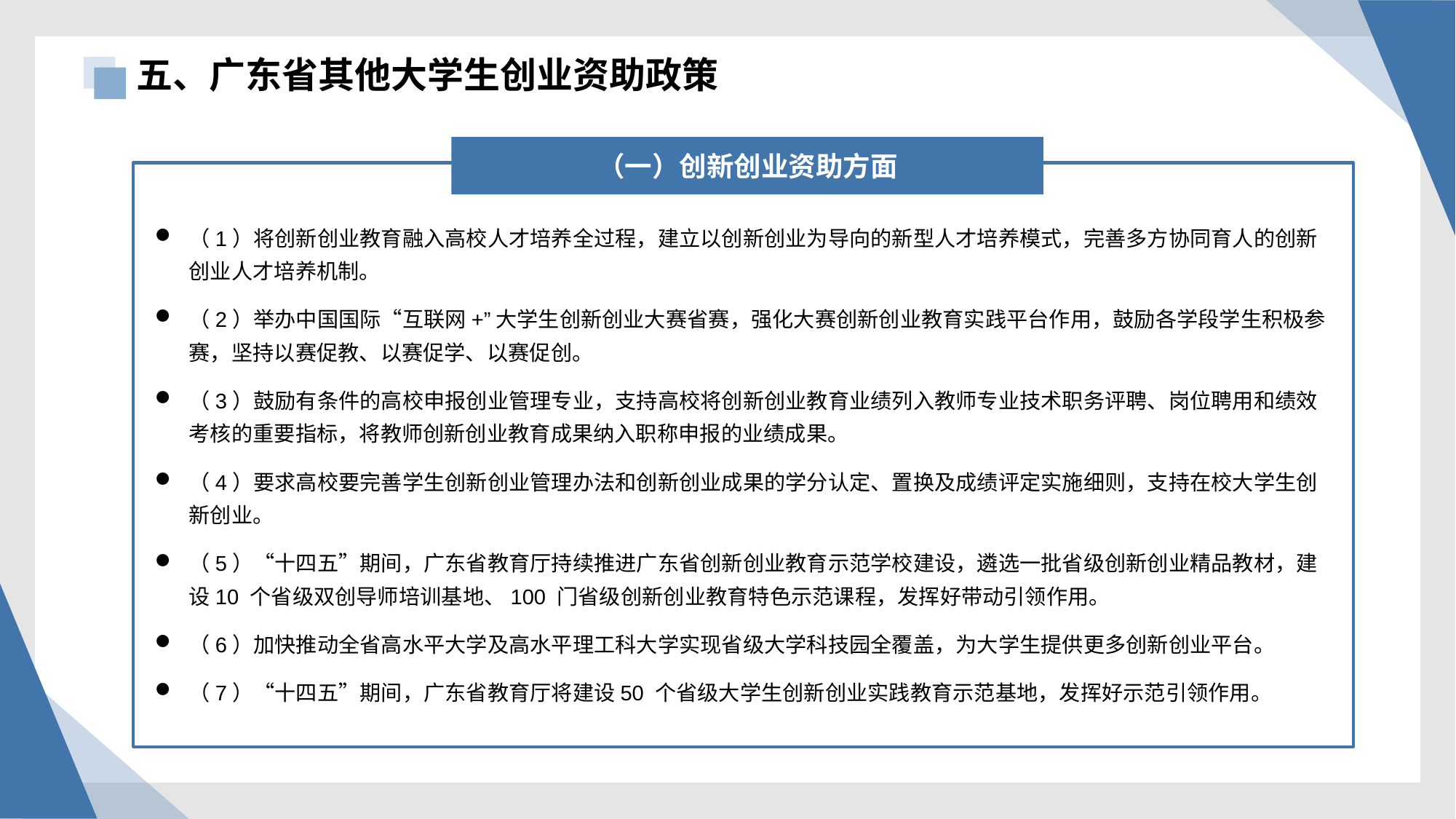

五、广东省其他大学生创业资助政策

（一）创新创业资助方面
（1）将创新创业教育融入高校人才培养全过程，建立以创新创业为导向的新型人才培养模式，完善多方协同育人的创新创业人才培养机制。
（2）举办中国国际“互联网+”大学生创新创业大赛省赛，强化大赛创新创业教育实践平台作用，鼓励各学段学生积极参赛，坚持以赛促教、以赛促学、以赛促创。
（3）鼓励有条件的高校申报创业管理专业，支持高校将创新创业教育业绩列入教师专业技术职务评聘、岗位聘用和绩效考核的重要指标，将教师创新创业教育成果纳入职称申报的业绩成果。
（4）要求高校要完善学生创新创业管理办法和创新创业成果的学分认定、置换及成绩评定实施细则，支持在校大学生创新创业。
（5）“十四五”期间，广东省教育厅持续推进广东省创新创业教育示范学校建设，遴选一批省级创新创业精品教材，建设10 个省级双创导师培训基地、100 门省级创新创业教育特色示范课程，发挥好带动引领作用。
（6）加快推动全省高水平大学及高水平理工科大学实现省级大学科技园全覆盖，为大学生提供更多创新创业平台。
（7）“十四五”期间，广东省教育厅将建设50 个省级大学生创新创业实践教育示范基地，发挥好示范引领作用。